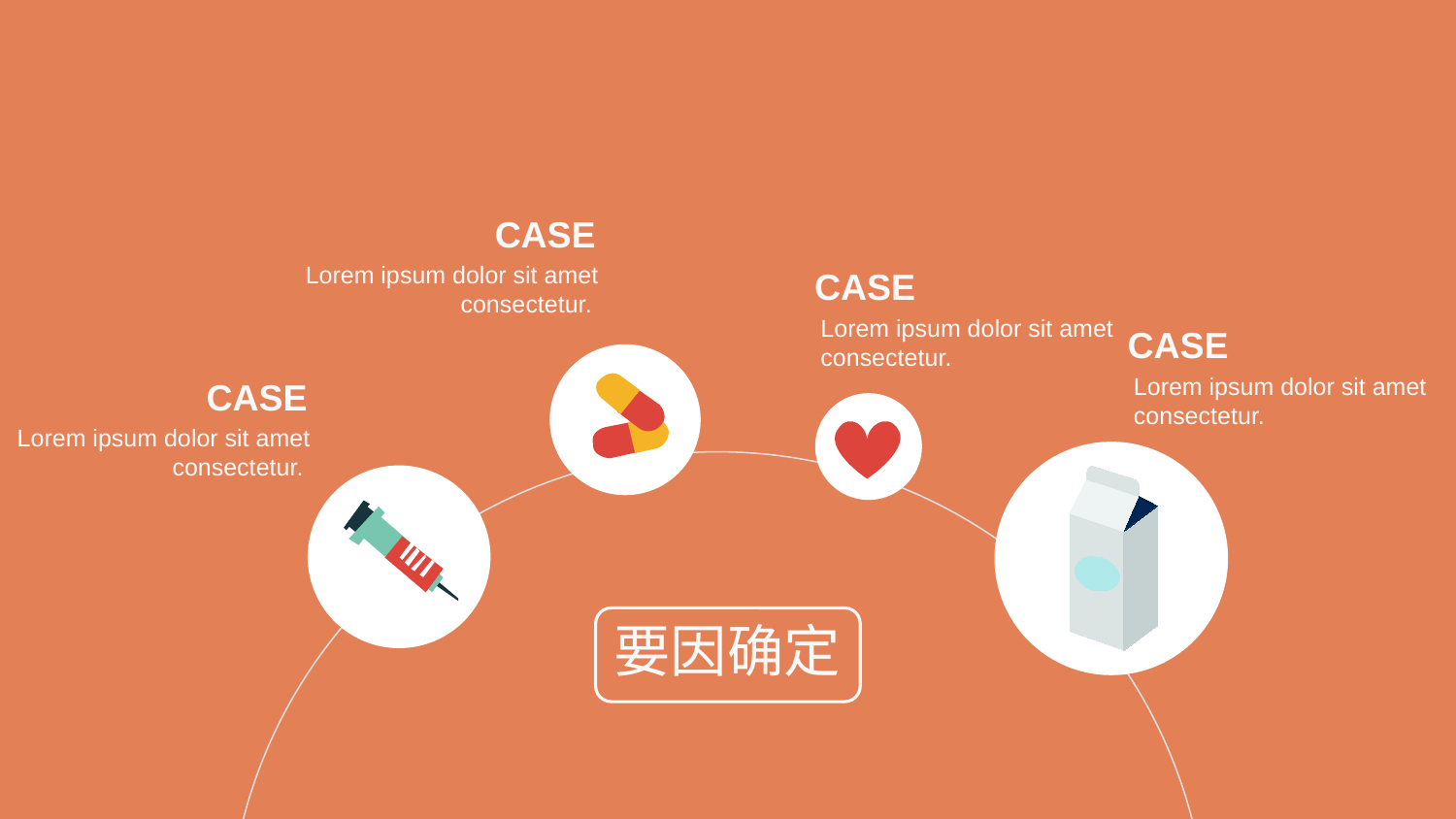

CASE
Lorem ipsum dolor sit amet consectetur.
CASE
Lorem ipsum dolor sit amet consectetur.
CASE
Lorem ipsum dolor sit amet consectetur.
CASE
Lorem ipsum dolor sit amet consectetur.

要因确定